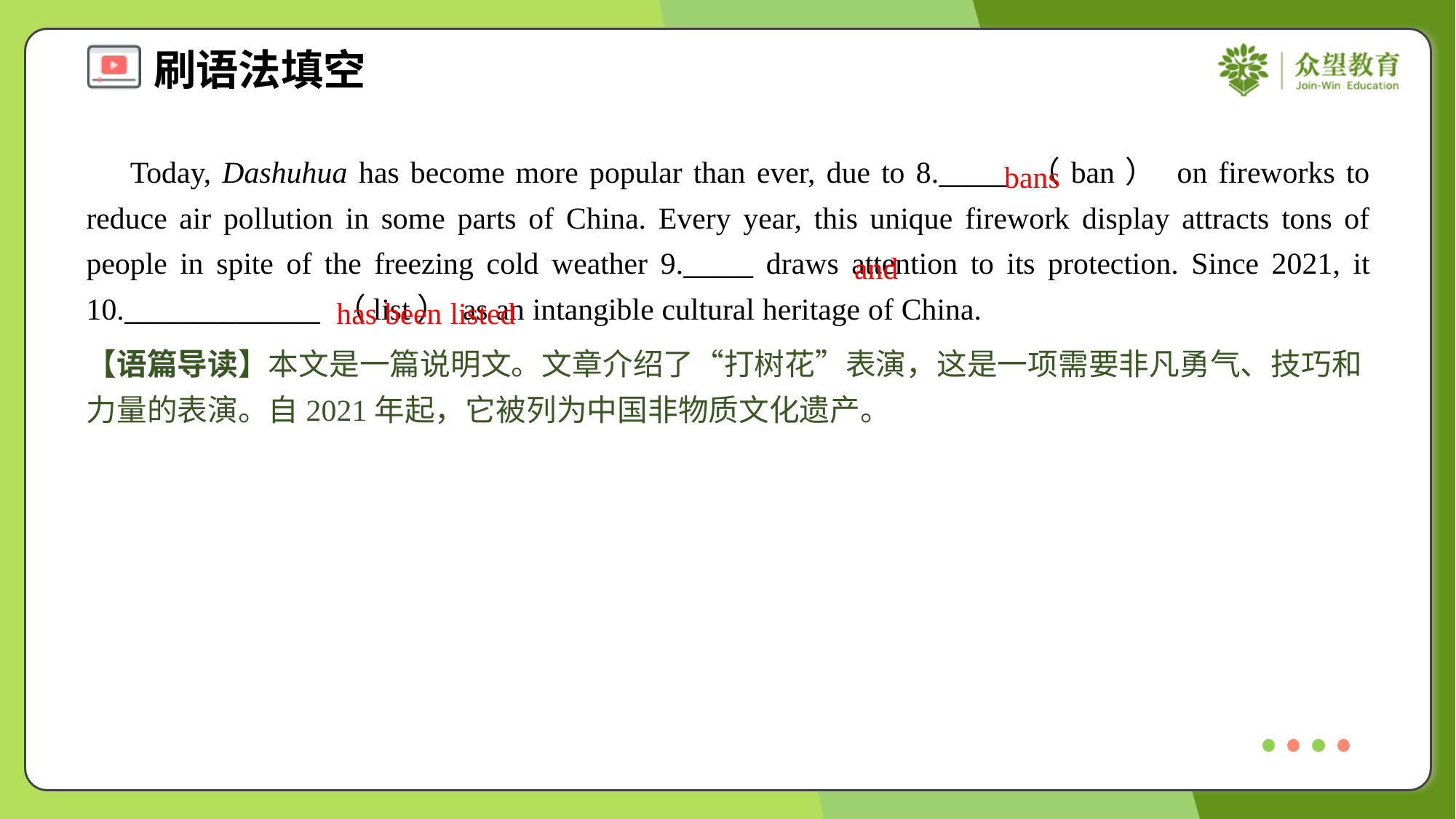

Today, Dashuhua has become more popular than ever, due to 8._____ （ban） on fireworks to reduce air pollution in some parts of China. Every year, this unique firework display attracts tons of people in spite of the freezing cold weather 9._____ draws attention to its protection. Since 2021, it 10.______________ （list） as an intangible cultural heritage of China.
bans
and
has been listed
【语篇导读】本文是一篇说明文。文章介绍了“打树花”表演，这是一项需要非凡勇气、技巧和力量的表演。自2021年起，它被列为中国非物质文化遗产。